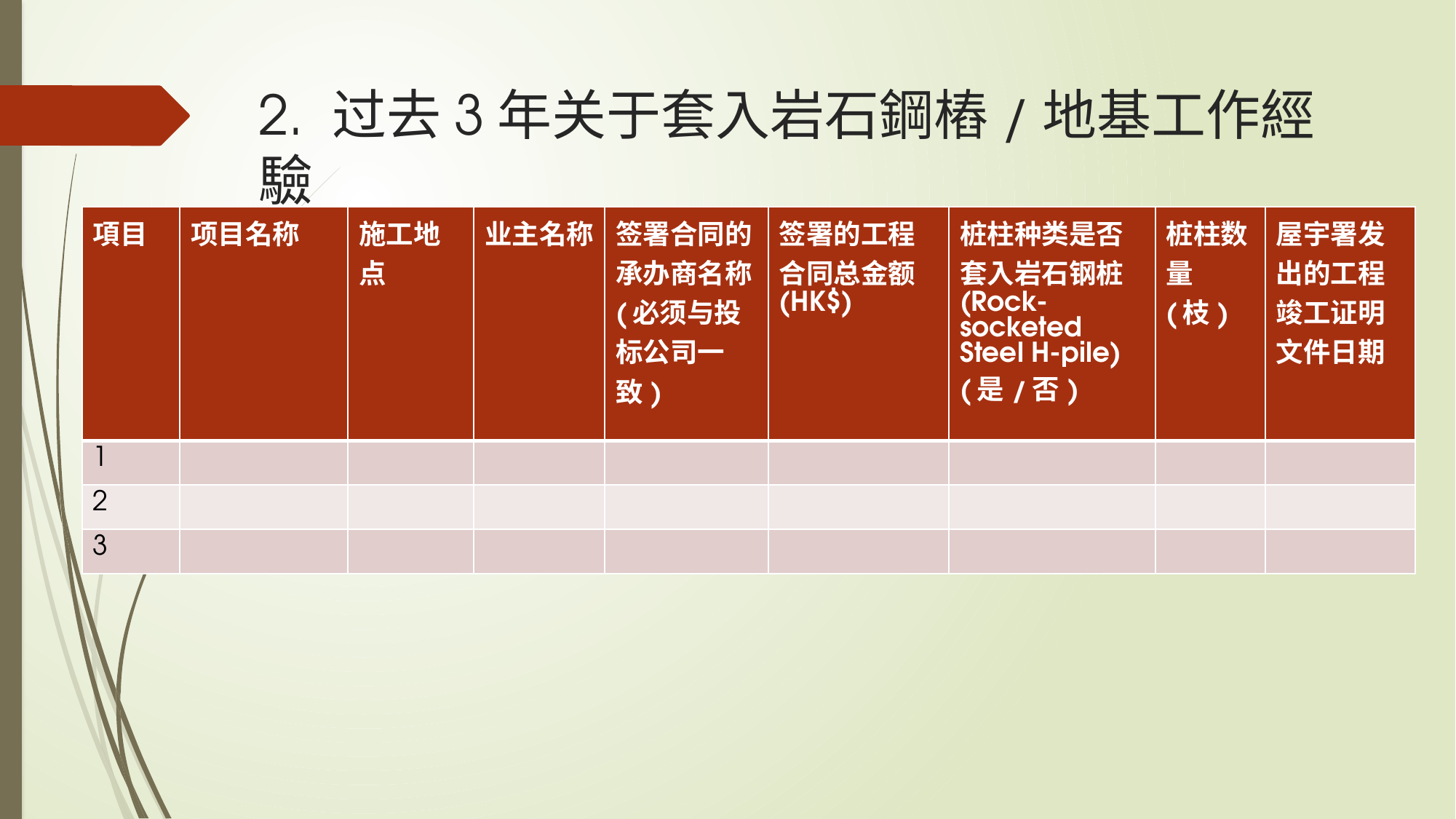

# 2. 过去3年关于套入岩石鋼樁/地基工作經驗
| 項目 | 项目名称 | 施工地点 | 业主名称 | 签署合同的承办商名称 (必须与投标公司一致) | 签署的工程合同总金额 (HK$) | 桩柱种类是否套入岩石钢桩 (Rock-socketed Steel H-pile) (是/否) | 桩柱数量 (枝) | 屋宇署发出的工程竣工证明文件日期 |
| --- | --- | --- | --- | --- | --- | --- | --- | --- |
| 1 |  |  |  |  |  |  |  |  |
| 2 |  |  |  |  |  |  |  |  |
| 3 |  |  |  |  |  |  |  |  |